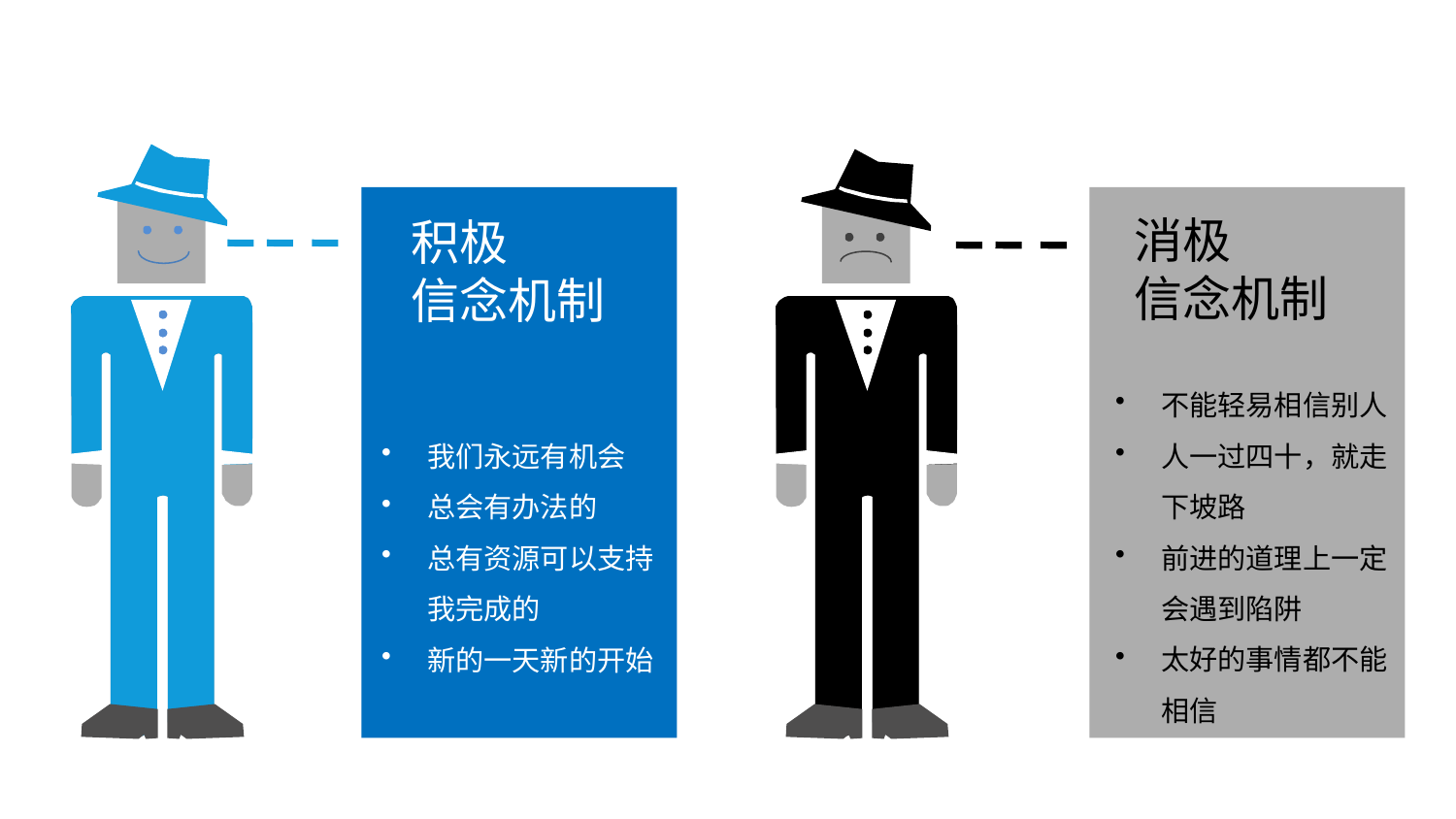

消极
信念机制
积极
信念机制

不能轻易相信别人
人一过四十，就走下坡路
前进的道理上一定会遇到陷阱
太好的事情都不能相信
我们永远有机会
总会有办法的
总有资源可以支持我完成的
新的一天新的开始